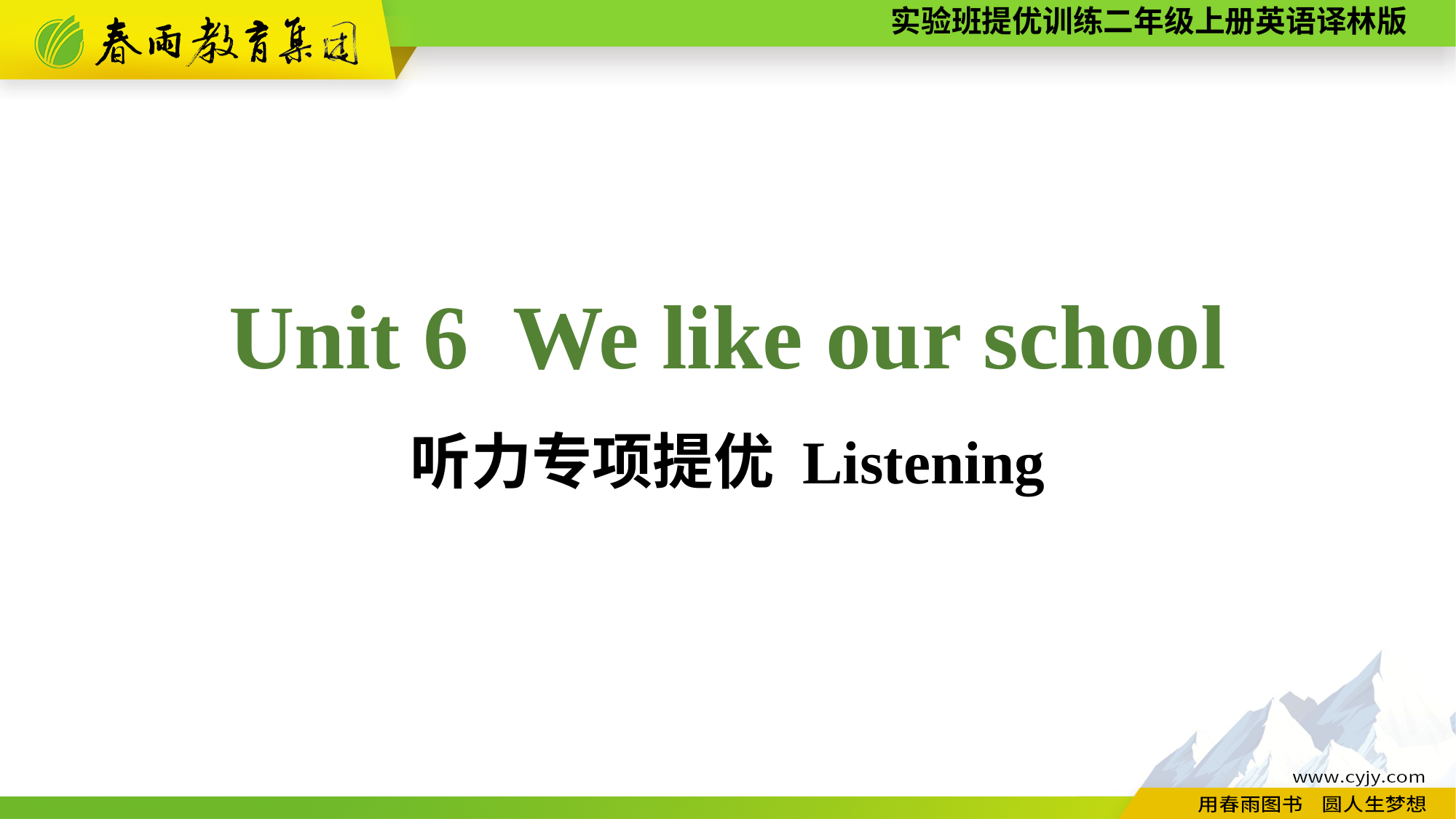

Unit 6  We like our school
听力专项提优 Listening